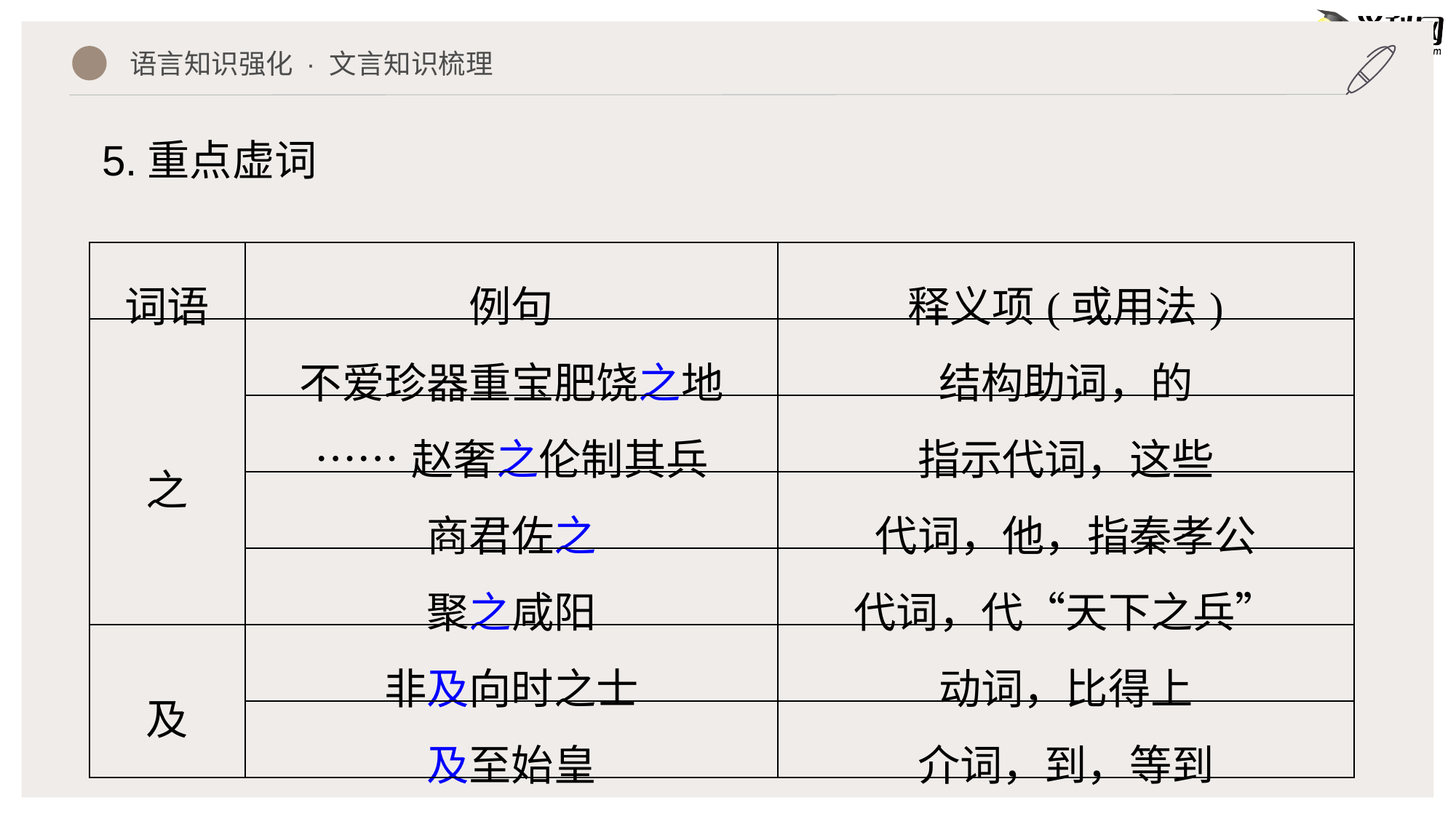

语言知识强化 · 文言知识梳理

5.重点虚词
| 词语 | 例句 | 释义项(或用法) |
| --- | --- | --- |
| 之 | 不爱珍器重宝肥饶之地 | 结构助词，的 |
|  | ……赵奢之伦制其兵 | 指示代词，这些 |
|  | 商君佐之 | 代词，他，指秦孝公 |
|  | 聚之咸阳 | 代词，代“天下之兵” |
| 及 | 非及向时之士 | 动词，比得上 |
|  | 及至始皇 | 介词，到，等到 |